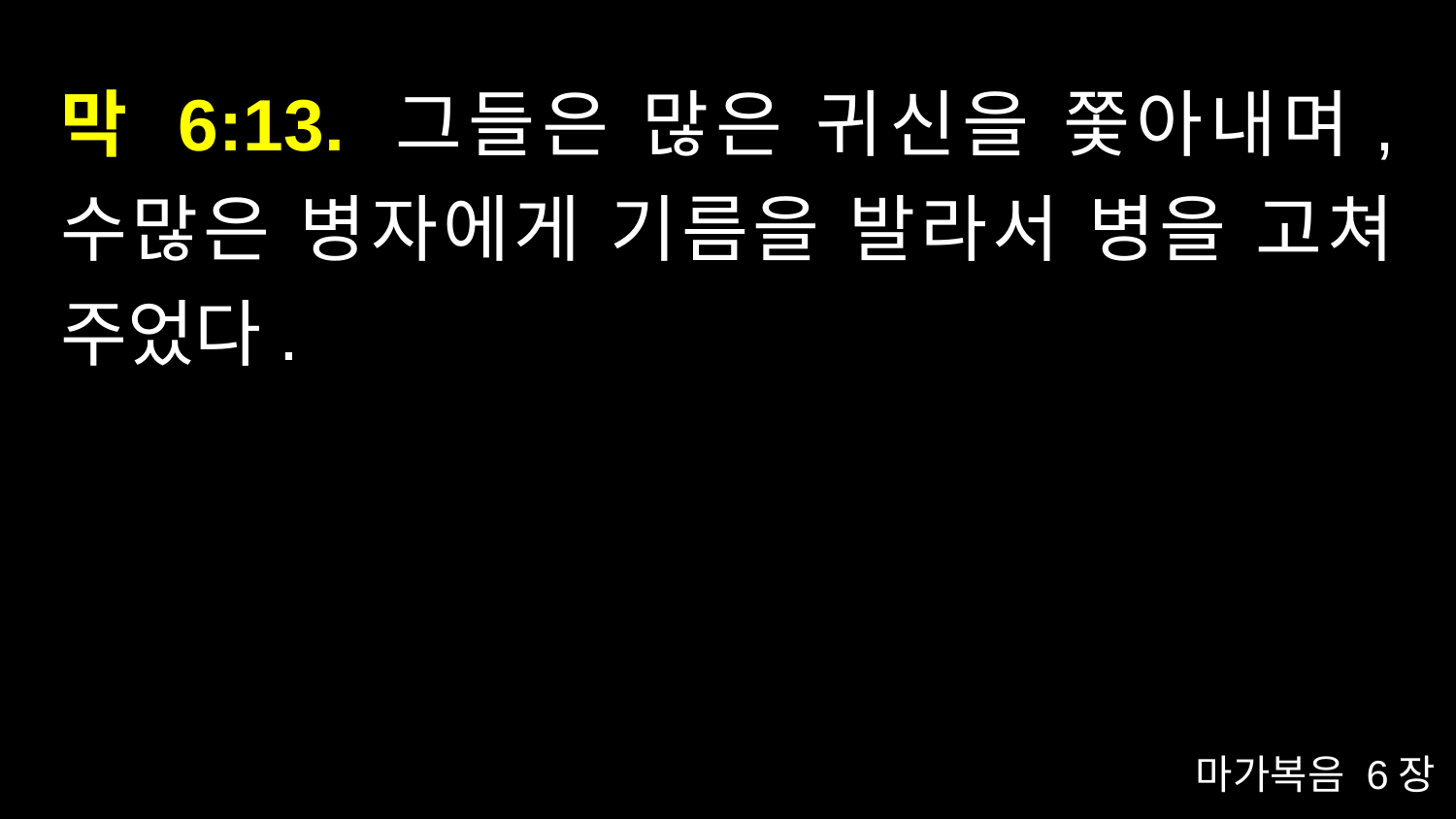

# 막 6:13. 그들은 많은 귀신을 쫓아내며, 수많은 병자에게 기름을 발라서 병을 고쳐 주었다.
마가복음 6장